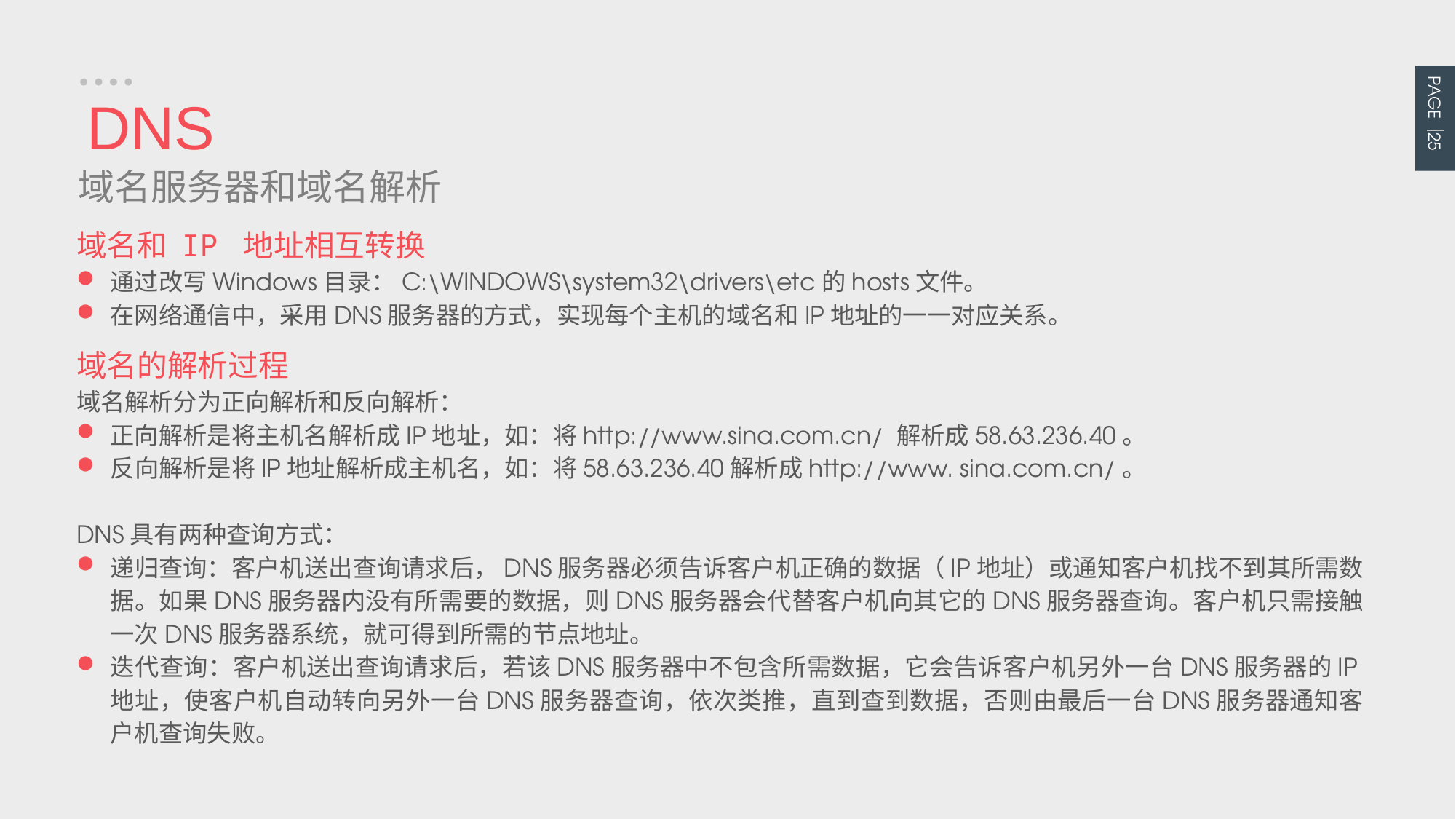

PAGE   25
DNS
域名服务器和域名解析
域名和 IP 地址相互转换
通过改写Windows目录：C:\WINDOWS\system32\drivers\etc的hosts文件。
在网络通信中，采用DNS服务器的方式，实现每个主机的域名和IP地址的一一对应关系。
域名的解析过程
域名解析分为正向解析和反向解析：
正向解析是将主机名解析成IP地址，如：将http://www.sina.com.cn/ 解析成58.63.236.40。
反向解析是将IP地址解析成主机名，如：将58.63.236.40解析成http://www. sina.com.cn/。

DNS具有两种查询方式：
递归查询：客户机送出查询请求后，DNS服务器必须告诉客户机正确的数据（IP地址）或通知客户机找不到其所需数据。如果DNS服务器内没有所需要的数据，则DNS服务器会代替客户机向其它的DNS服务器查询。客户机只需接触一次DNS服务器系统，就可得到所需的节点地址。
迭代查询：客户机送出查询请求后，若该DNS服务器中不包含所需数据，它会告诉客户机另外一台DNS服务器的IP地址，使客户机自动转向另外一台DNS服务器查询，依次类推，直到查到数据，否则由最后一台DNS服务器通知客户机查询失败。